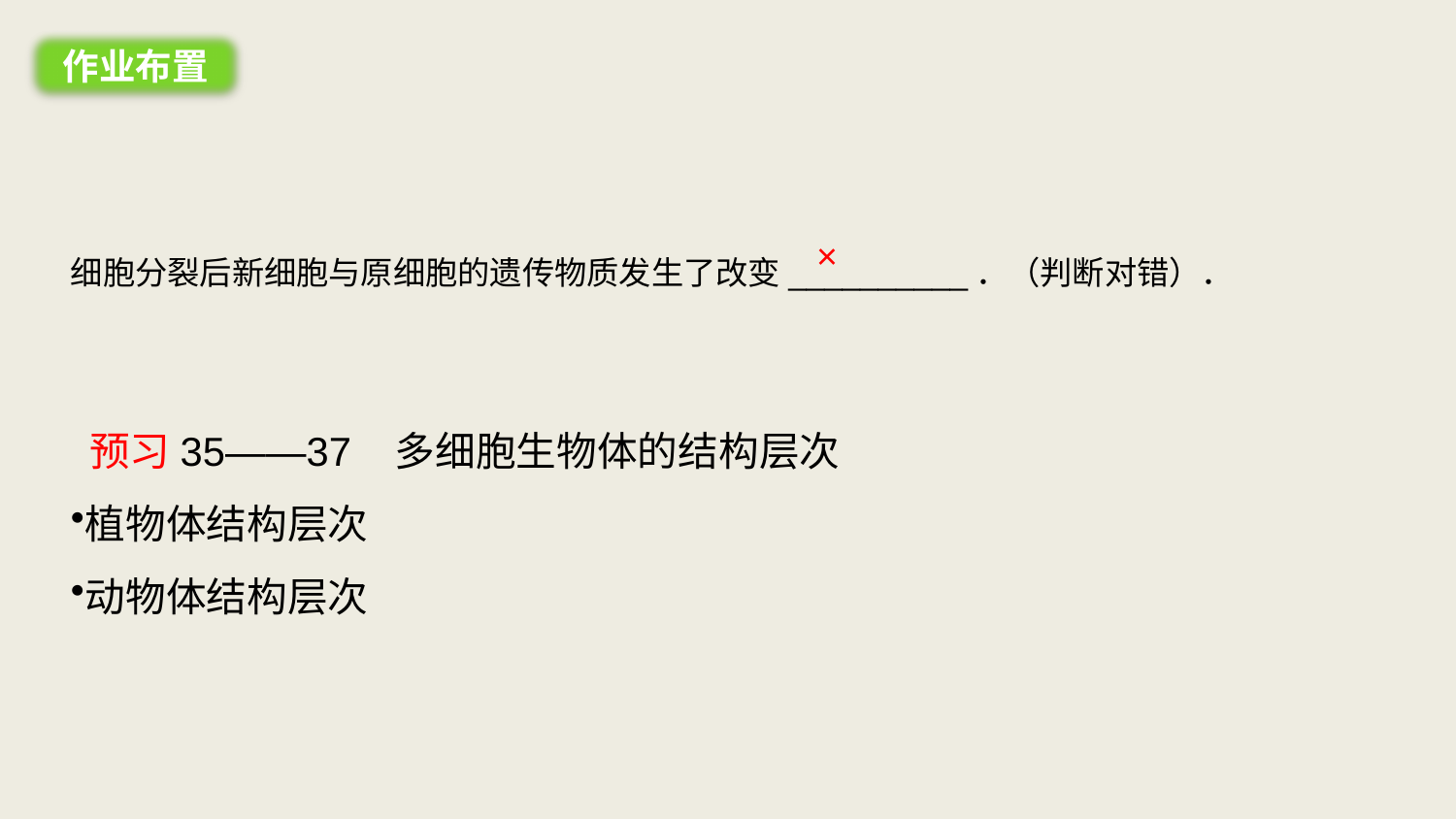

作业布置

细胞分裂后新细胞与原细胞的遗传物质发生了改变__________．（判断对错）．
×
 预习35——37   多细胞生物体的结构层次
植物体结构层次
动物体结构层次